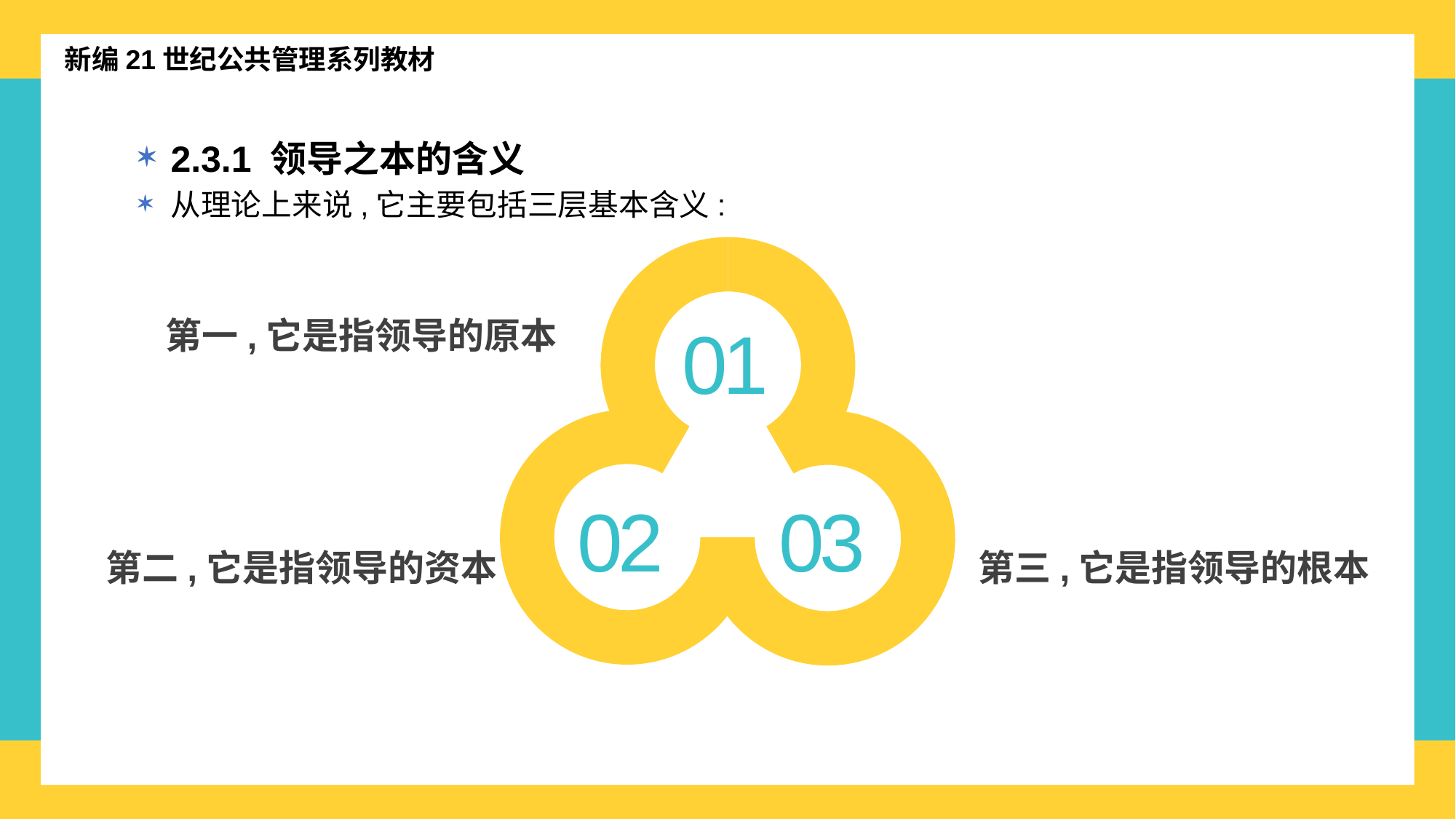

新编21世纪公共管理系列教材
2.3.1 领导之本的含义
从理论上来说,它主要包括三层基本含义:

第一,它是指领导的原本
01
02
03
第二,它是指领导的资本
第三,它是指领导的根本